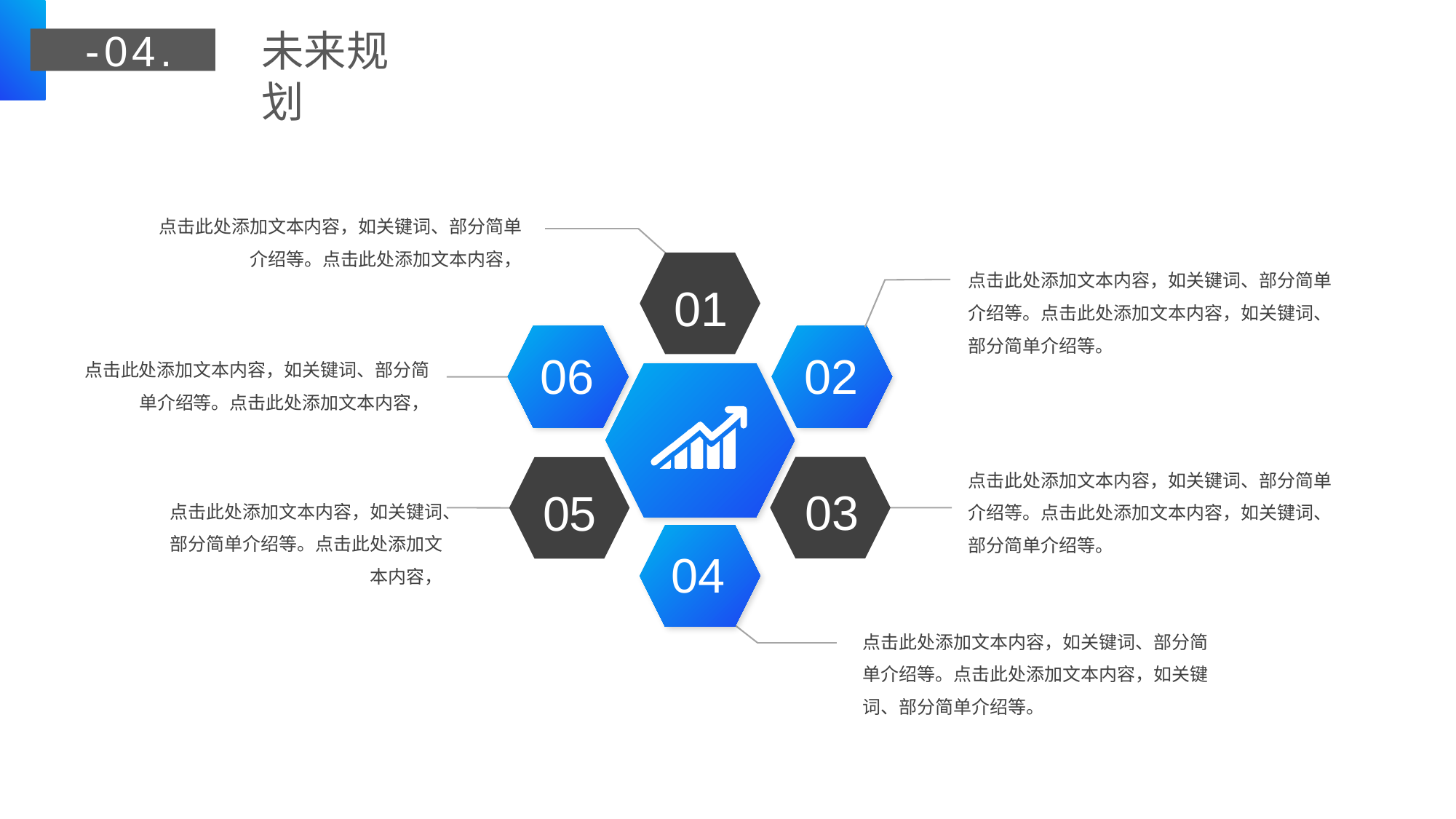

-04.
未来规划

点击此处添加文本内容，如关键词、部分简单介绍等。点击此处添加文本内容，

01

06
02

03
05

04

点击此处添加文本内容，如关键词、部分简单介绍等。点击此处添加文本内容，如关键词、部分简单介绍等。
点击此处添加文本内容，如关键词、部分简单介绍等。点击此处添加文本内容，
点击此处添加文本内容，如关键词、部分简单介绍等。点击此处添加文本内容，如关键词、部分简单介绍等。
点击此处添加文本内容，如关键词、部分简单介绍等。点击此处添加文本内容，
点击此处添加文本内容，如关键词、部分简单介绍等。点击此处添加文本内容，如关键词、部分简单介绍等。